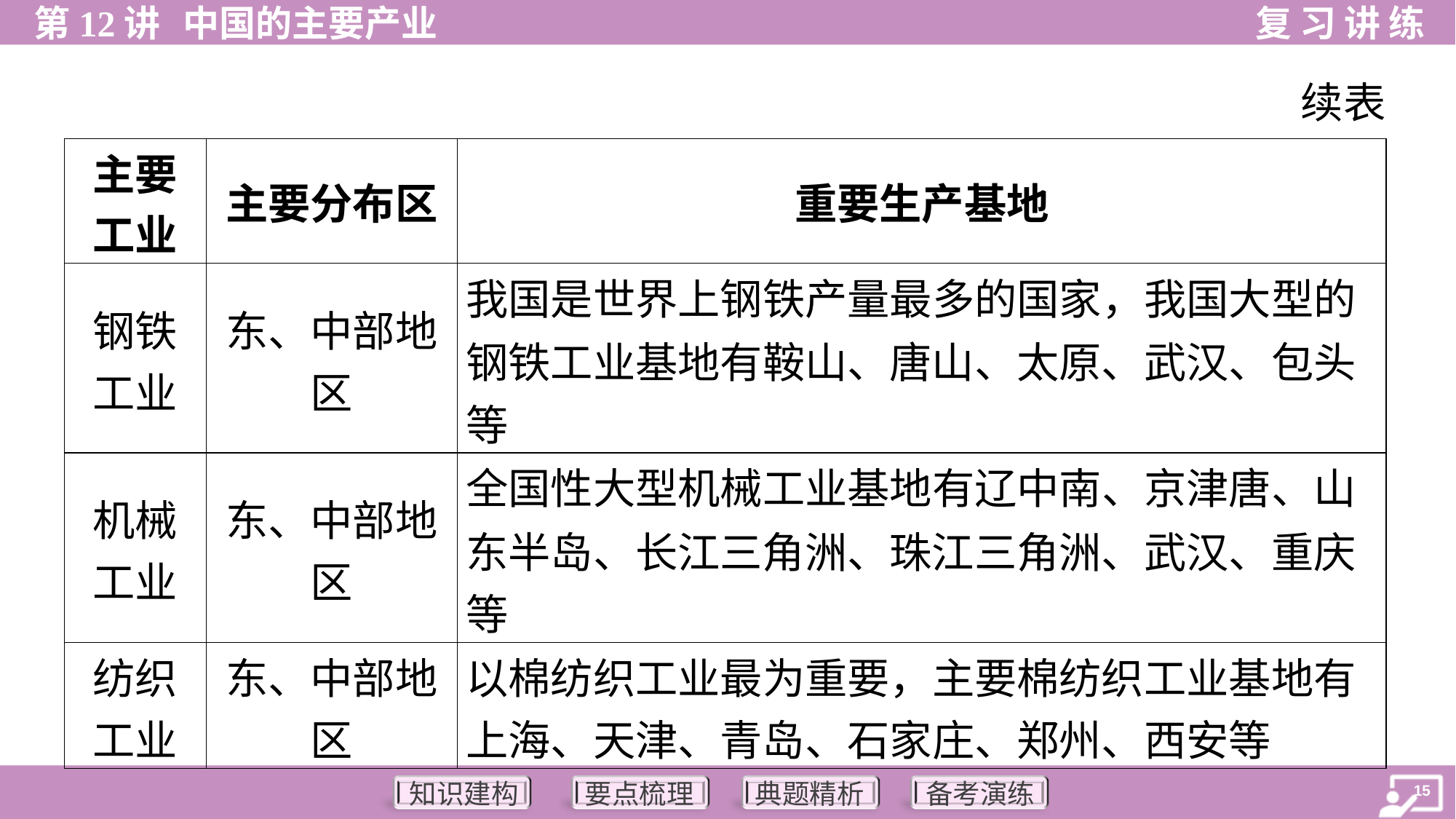

续表
| 主要 工业 | 主要分布区 | 重要生产基地 |
| --- | --- | --- |
| 钢铁 工业 | 东、中部地 区 | 我国是世界上钢铁产量最多的国家，我国大型的 钢铁工业基地有鞍山、唐山、太原、武汉、包头 等 |
| 机械 工业 | 东、中部地 区 | 全国性大型机械工业基地有辽中南、京津唐、山 东半岛、长江三角洲、珠江三角洲、武汉、重庆 等 |
| 纺织 工业 | 东、中部地 区 | 以棉纺织工业最为重要，主要棉纺织工业基地有 上海、天津、青岛、石家庄、郑州、西安等 |